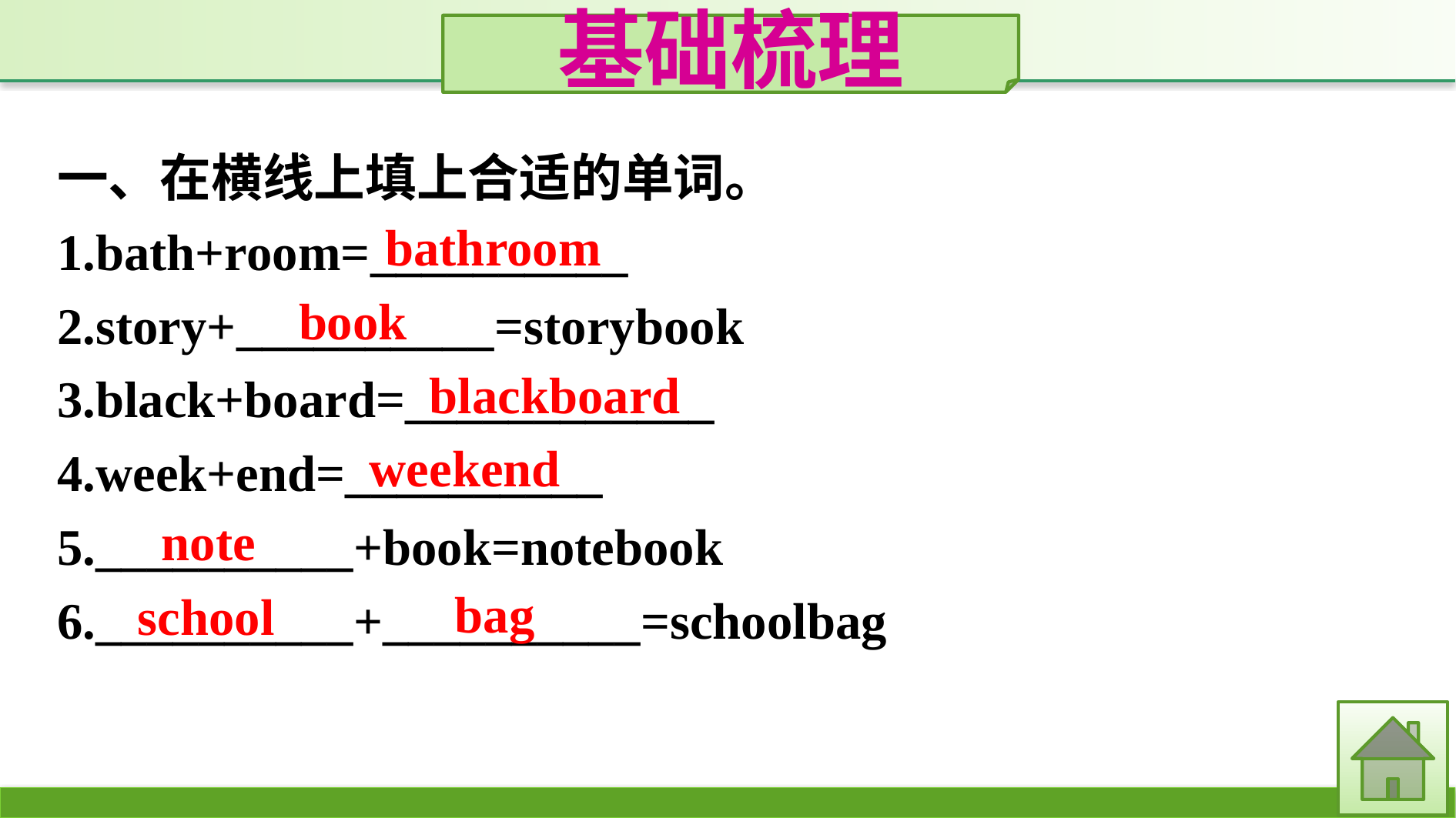

基础梳理
一、在横线上填上合适的单词。
1.bath+room=__________
2.story+__________=storybook
3.black+board=____________
4.week+end=__________
5.__________+book=notebook
6.__________+__________=schoolbag
bathroom
book
blackboard
weekend
note
bag
school